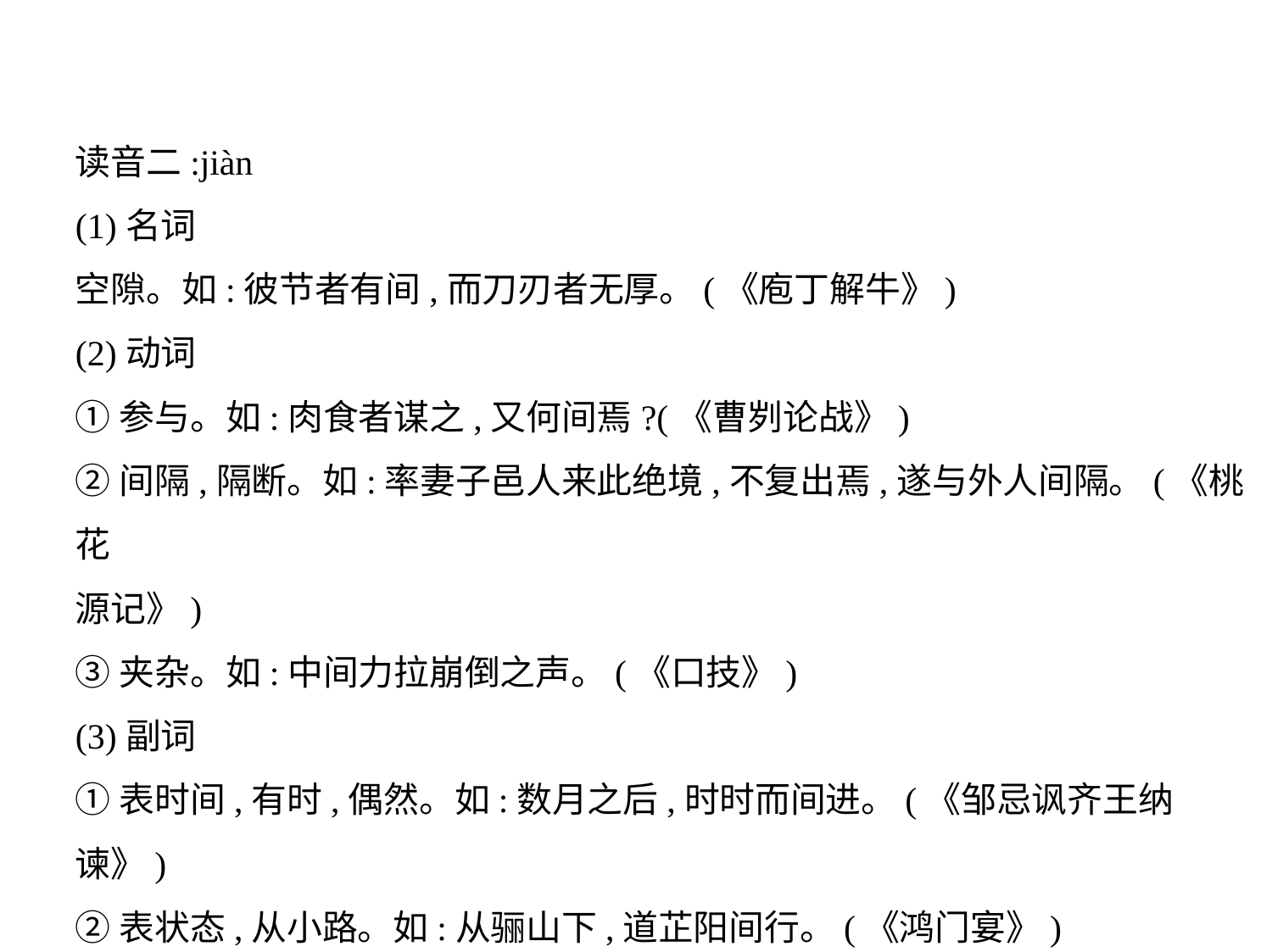

读音二:jiàn
(1)名词
空隙。如:彼节者有间,而刀刃者无厚。(《庖丁解牛》)
(2)动词
①参与。如:肉食者谋之,又何间焉?(《曹刿论战》)
②间隔,隔断。如:率妻子邑人来此绝境,不复出焉,遂与外人间隔。(《桃花
源记》)
③夹杂。如:中间力拉崩倒之声。(《口技》)
(3)副词
①表时间,有时,偶然。如:数月之后,时时而间进。(《邹忌讽齐王纳谏》)
②表状态,从小路。如:从骊山下,道芷阳间行。(《鸿门宴》)